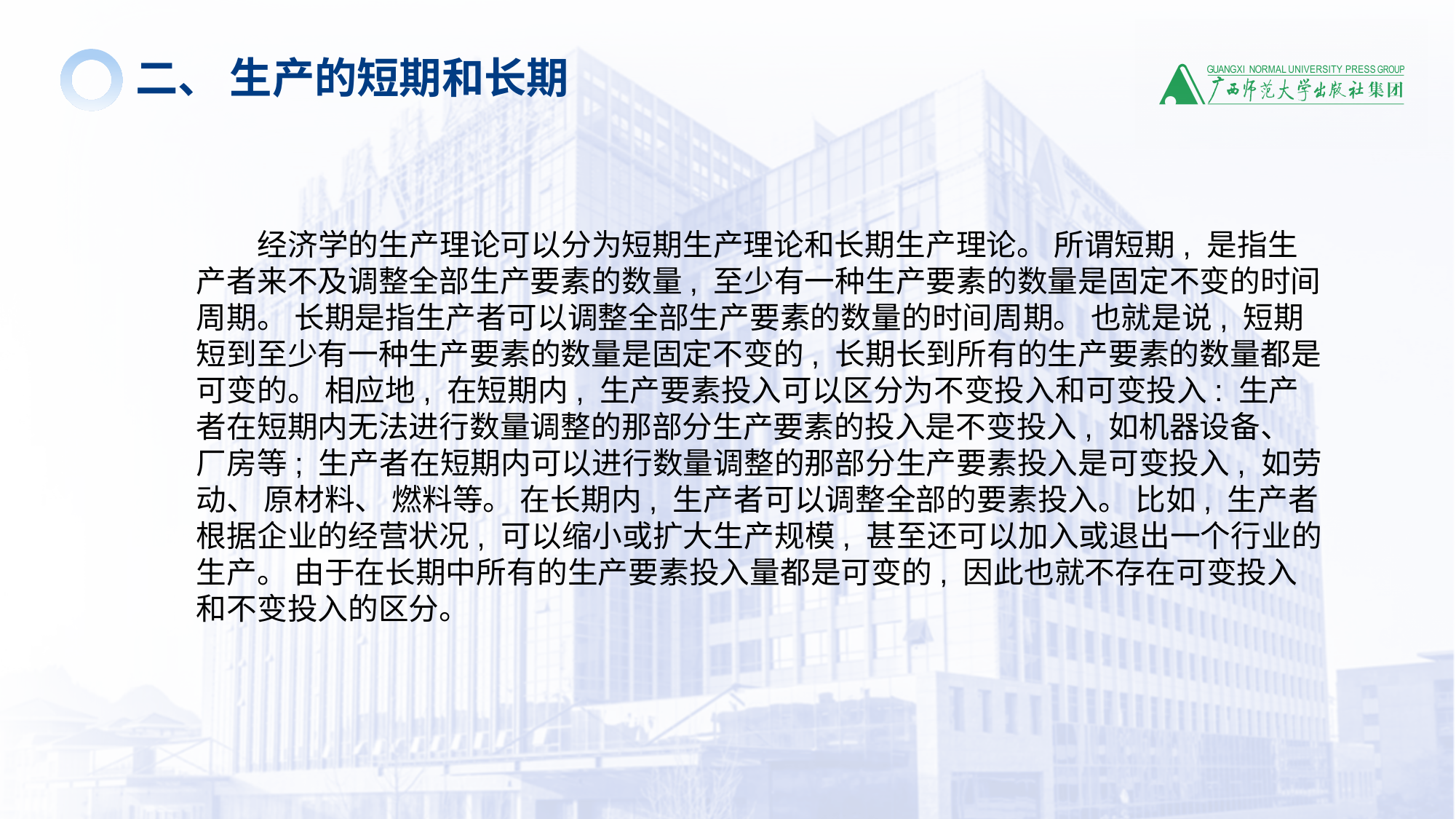

二、 生产的短期和长期

        经济学的生产理论可以分为短期生产理论和长期生产理论。 所谓短期, 是指生产者来不及调整全部生产要素的数量, 至少有一种生产要素的数量是固定不变的时间周期。 长期是指生产者可以调整全部生产要素的数量的时间周期。 也就是说, 短期短到至少有一种生产要素的数量是固定不变的, 长期长到所有的生产要素的数量都是可变的。 相应地, 在短期内, 生产要素投入可以区分为不变投入和可变投入: 生产者在短期内无法进行数量调整的那部分生产要素的投入是不变投入, 如机器设备、 厂房等; 生产者在短期内可以进行数量调整的那部分生产要素投入是可变投入, 如劳动、 原材料、 燃料等。 在长期内, 生产者可以调整全部的要素投入。 比如, 生产者根据企业的经营状况, 可以缩小或扩大生产规模, 甚至还可以加入或退出一个行业的生产。 由于在长期中所有的生产要素投入量都是可变的, 因此也就不存在可变投入和不变投入的区分。